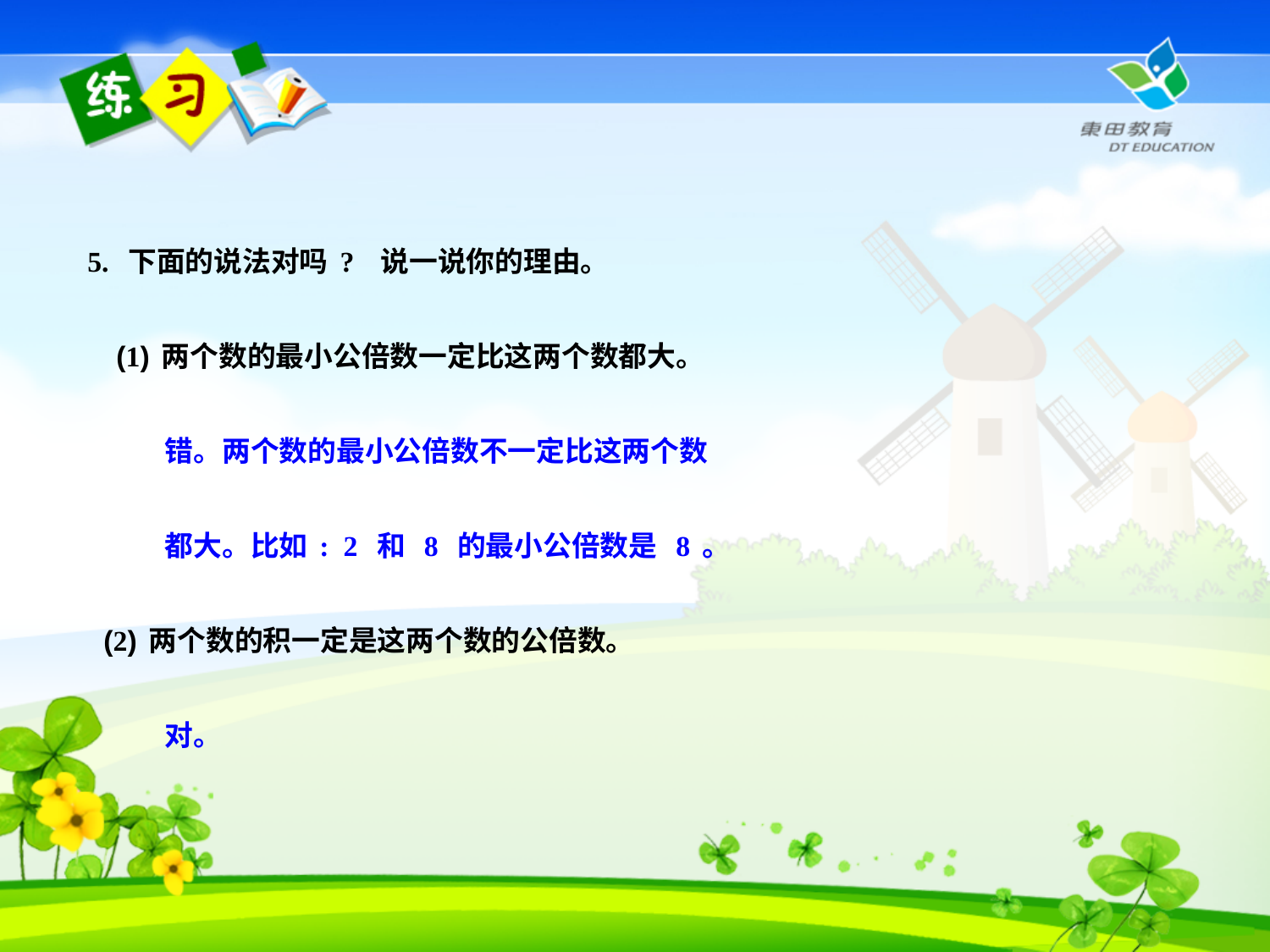

5. 下面的说法对吗?  说一说你的理由。
    (1)两个数的最小公倍数一定比这两个数都大。
          错。两个数的最小公倍数不一定比这两个数
          都大。比如:  2 和 8 的最小公倍数是 8。
  (2)两个数的积一定是这两个数的公倍数。
          对。